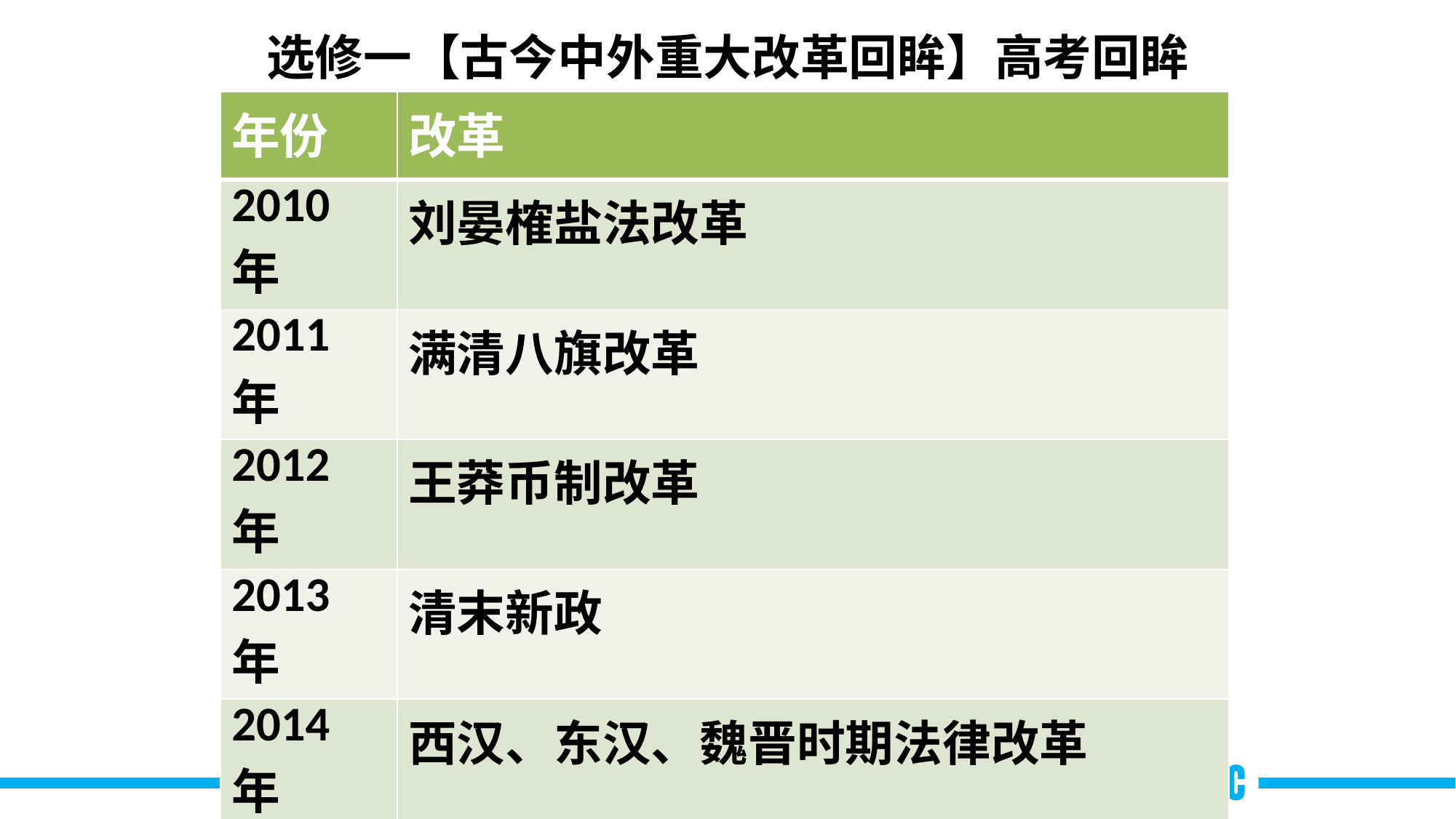

选修一【古今中外重大改革回眸】高考回眸
| 年份 | 改革 |
| --- | --- |
| 2010年 | 刘晏榷盐法改革 |
| 2011年 | 满清八旗改革 |
| 2012年 | 王莽币制改革 |
| 2013年 | 清末新政 |
| 2014年 | 西汉、东汉、魏晋时期法律改革 |
| 2015年 | 唐代币制改革 |
| 2016年 |  |
| 2017年 | 新中国工资制度改革 |